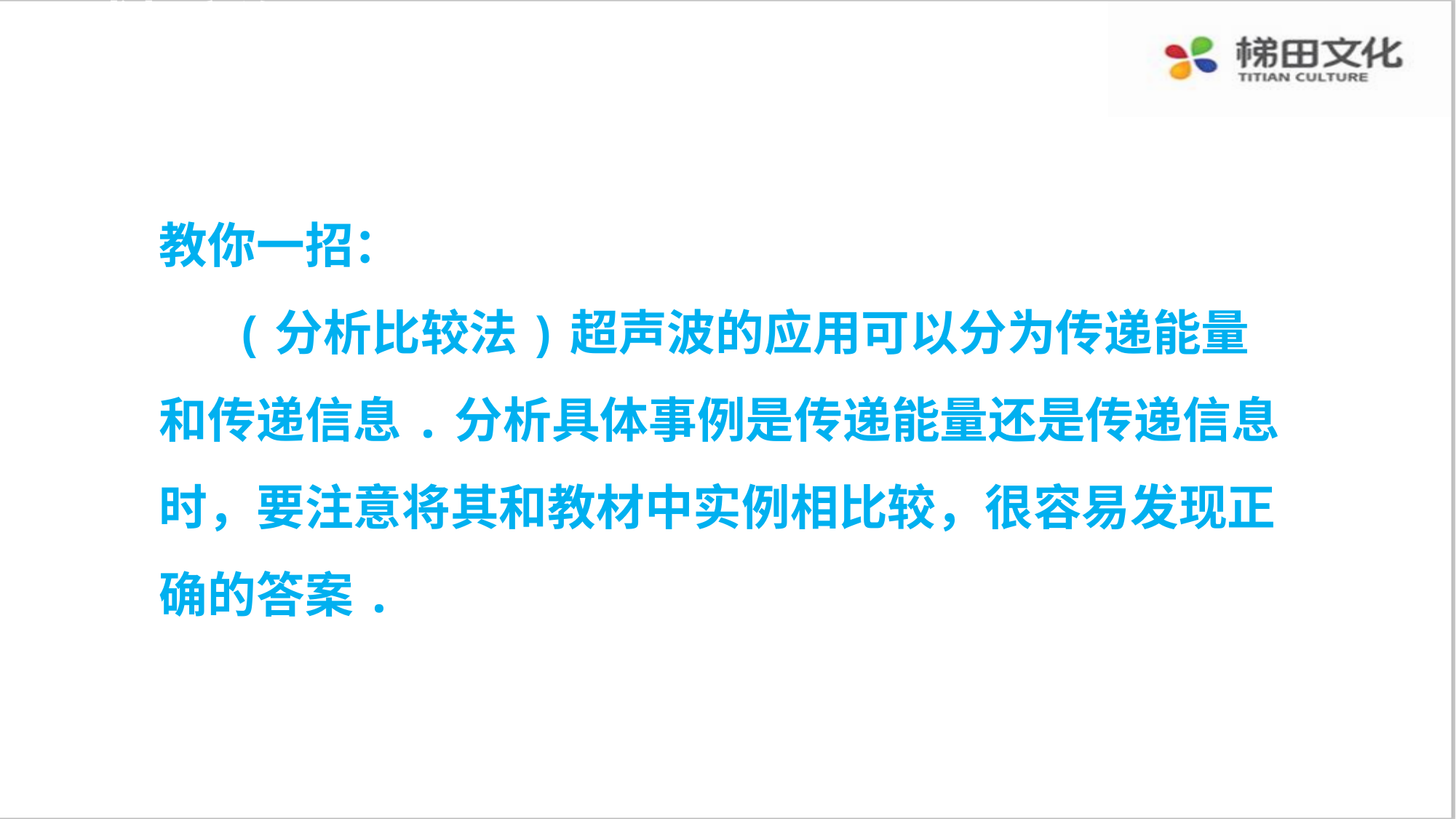

感悟新知
教你一招：
(分析比较法)超声波的应用可以分为传递能量和传递信息.分析具体事例是传递能量还是传递信息时，要注意将其和教材中实例相比较，很容易发现正确的答案.